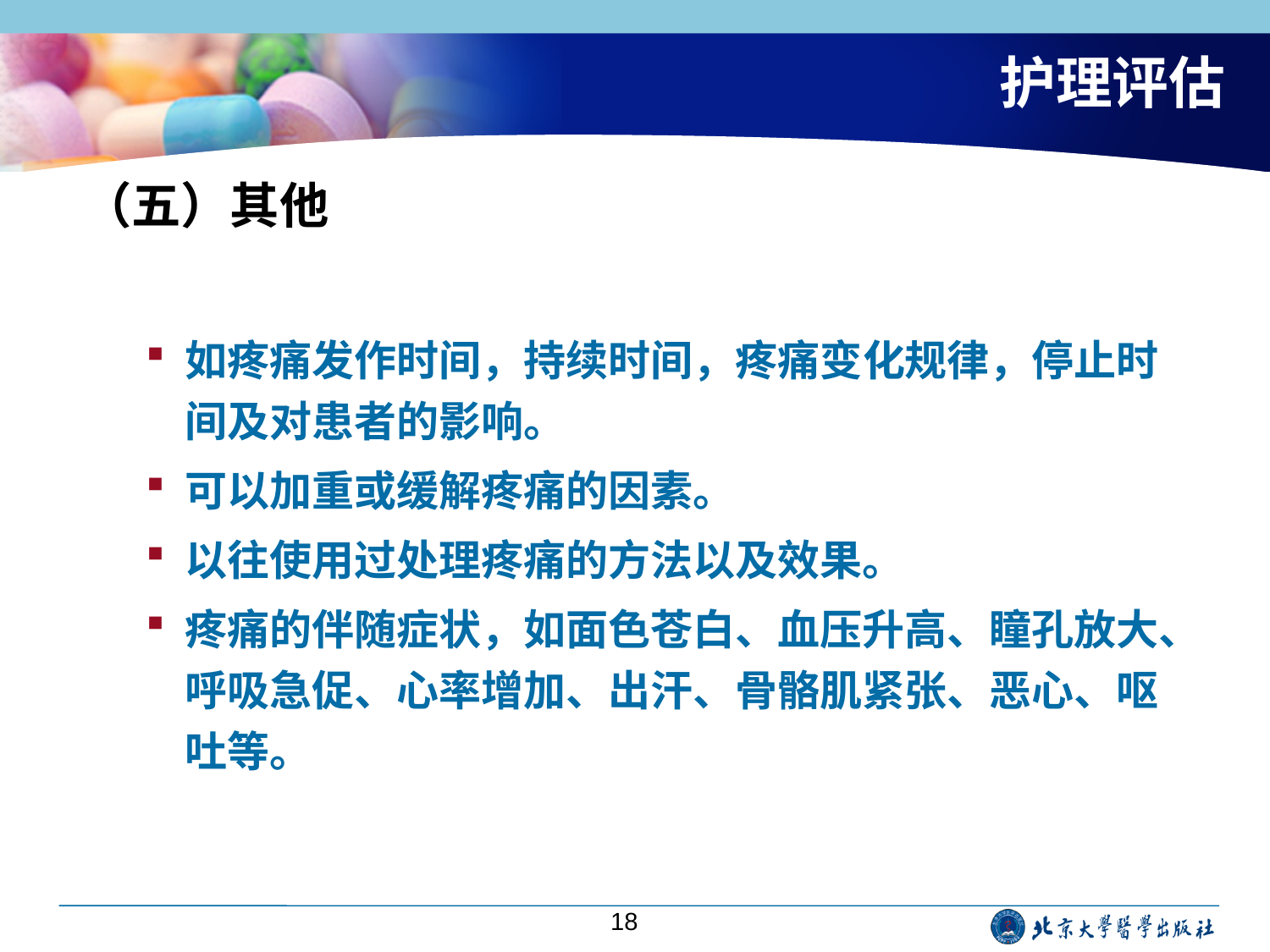

# 护理评估
（五）其他

如疼痛发作时间，持续时间，疼痛变化规律，停止时间及对患者的影响。
可以加重或缓解疼痛的因素。
以往使用过处理疼痛的方法以及效果。
疼痛的伴随症状，如面色苍白、血压升高、瞳孔放大、呼吸急促、心率增加、出汗、骨骼肌紧张、恶心、呕吐等。

18